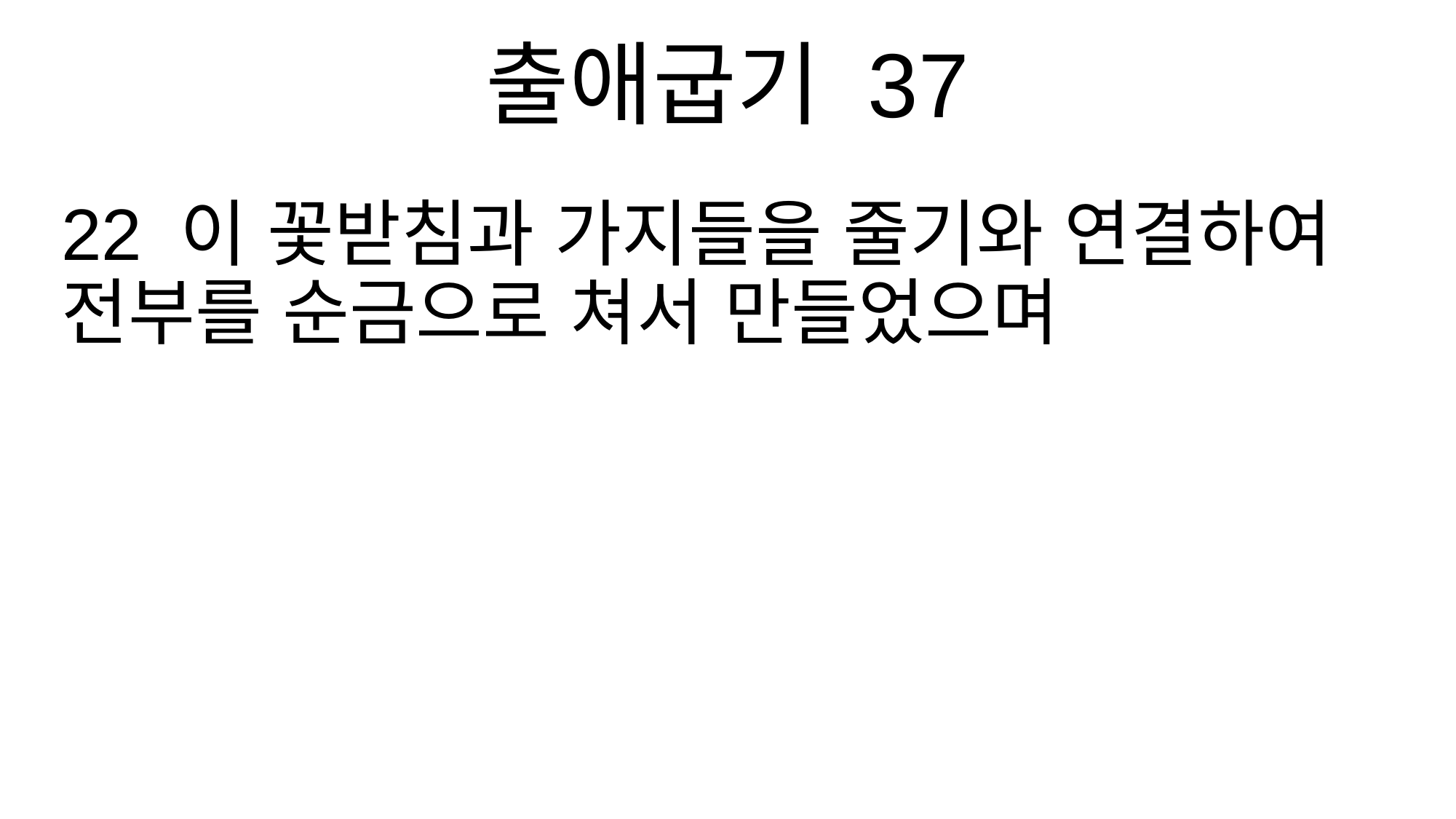

출애굽기 37
22 이 꽃받침과 가지들을 줄기와 연결하여 전부를 순금으로 쳐서 만들었으며